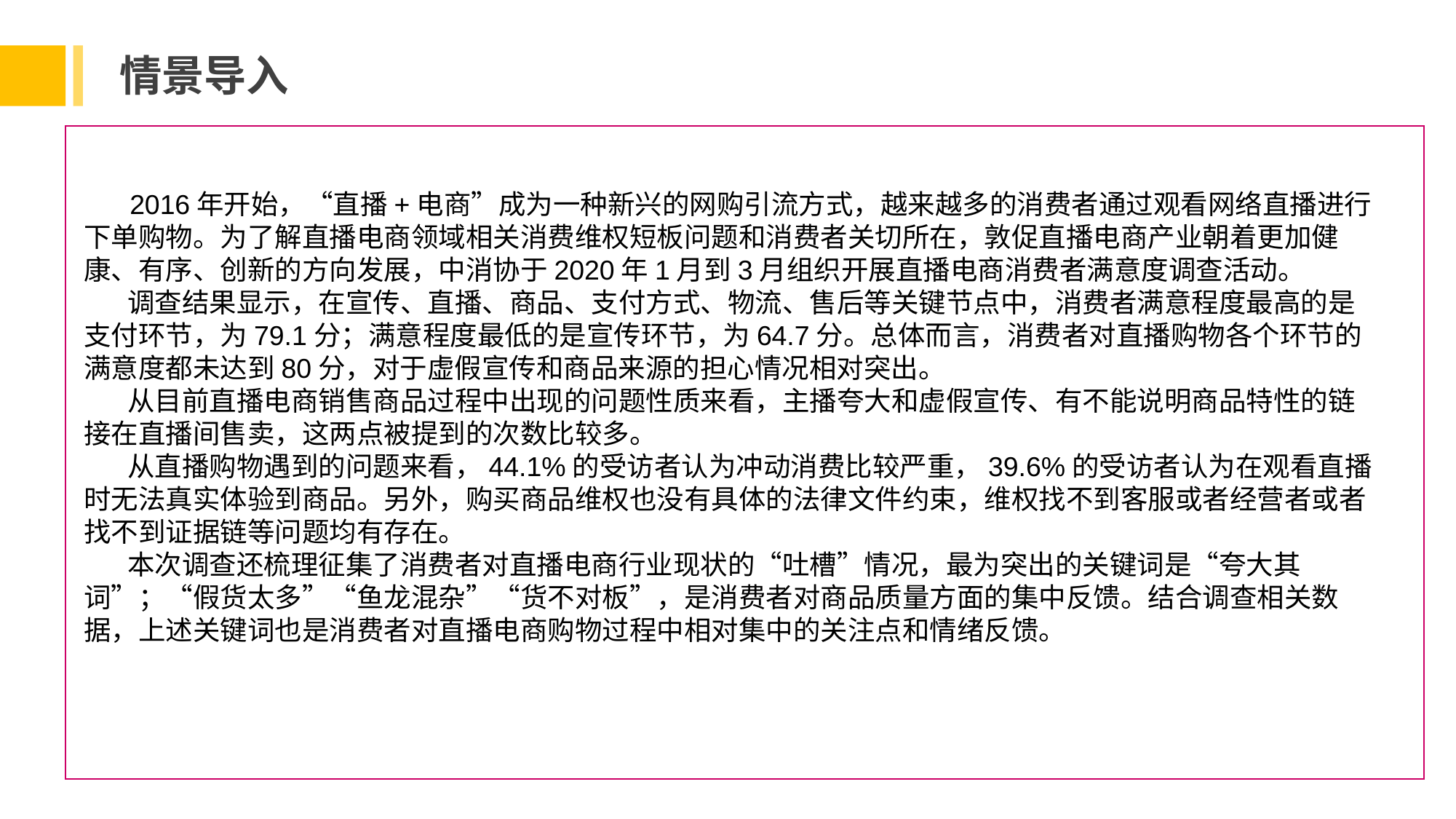

情景导入

      2016年开始，“直播+电商”成为一种新兴的网购引流方式，越来越多的消费者通过观看网络直播进行下单购物。为了解直播电商领域相关消费维权短板问题和消费者关切所在，敦促直播电商产业朝着更加健康、有序、创新的方向发展，中消协于2020年1月到3月组织开展直播电商消费者满意度调查活动。
      调查结果显示，在宣传、直播、商品、支付方式、物流、售后等关键节点中，消费者满意程度最高的是支付环节，为79.1分；满意程度最低的是宣传环节，为64.7分。总体而言，消费者对直播购物各个环节的满意度都未达到80分，对于虚假宣传和商品来源的担心情况相对突出。
      从目前直播电商销售商品过程中出现的问题性质来看，主播夸大和虚假宣传、有不能说明商品特性的链接在直播间售卖，这两点被提到的次数比较多。
      从直播购物遇到的问题来看，44.1%的受访者认为冲动消费比较严重，39.6%的受访者认为在观看直播时无法真实体验到商品。另外，购买商品维权也没有具体的法律文件约束，维权找不到客服或者经营者或者找不到证据链等问题均有存在。
      本次调查还梳理征集了消费者对直播电商行业现状的“吐槽”情况，最为突出的关键词是“夸大其词”；“假货太多”“鱼龙混杂”“货不对板”，是消费者对商品质量方面的集中反馈。结合调查相关数据，上述关键词也是消费者对直播电商购物过程中相对集中的关注点和情绪反馈。